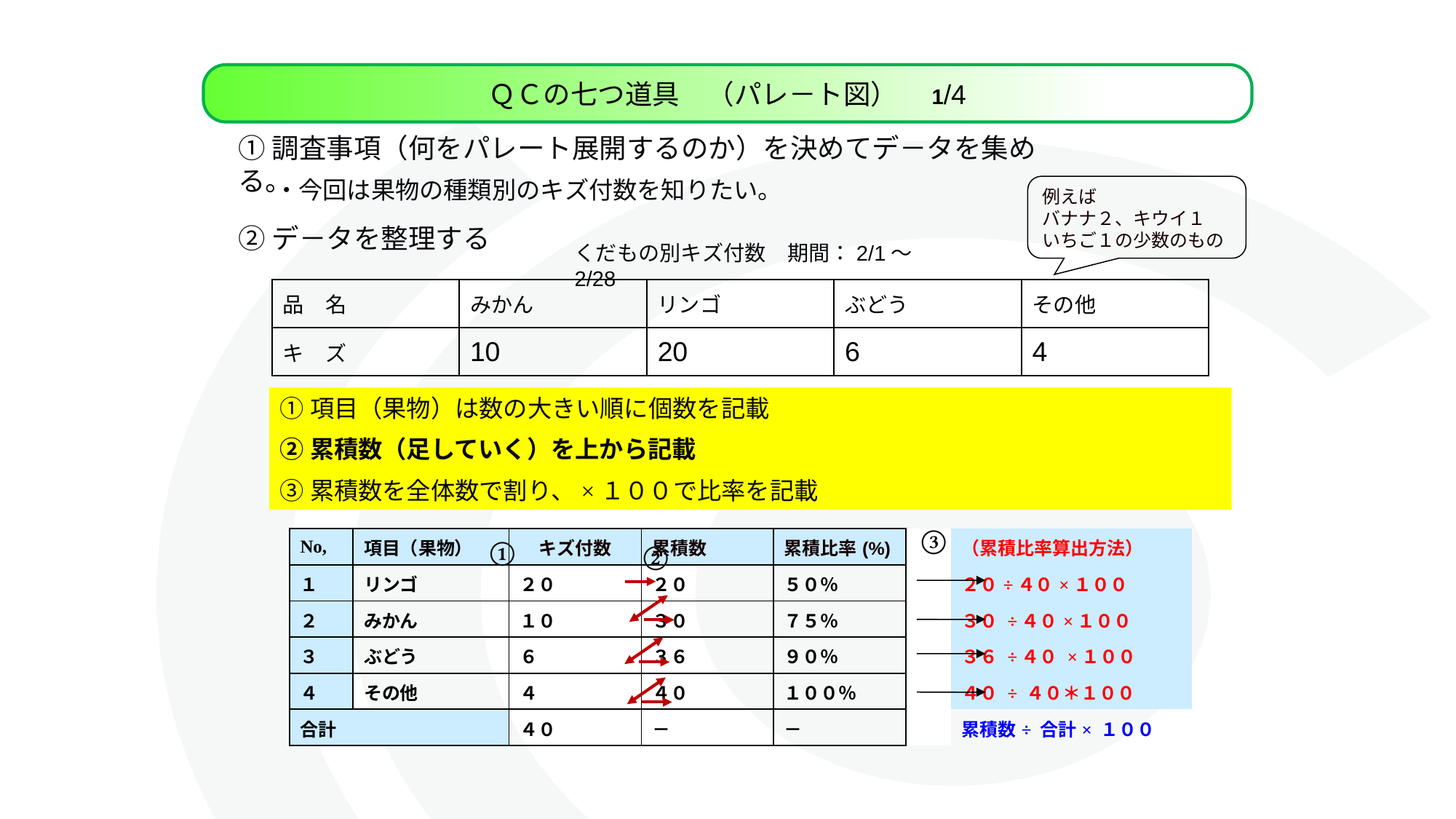

ＱＣの七つ道具　（パレ－ト図）　1/4
①調査事項（何をパレート展開するのか）を決めてデ－タを集める。
・今回は果物の種類別のキズ付数を知りたい。
例えば
バナナ２、キウイ１
いちご１の少数のもの
②デ－タを整理する
くだもの別キズ付数　期間：2/1～2/28
| 品　名 | みかん | リンゴ | ぶどう | その他 |
| --- | --- | --- | --- | --- |
| キ　ズ | 10 | 20 | 6 | 4 |
①項目（果物）は数の大きい順に個数を記載
②累積数（足していく）を上から記載
③累積数を全体数で割り、×１００で比率を記載
③
①
| No, | 項目（果物） | キズ付数 | 累積数 | 累積比率(%) |  | （累積比率算出方法） |
| --- | --- | --- | --- | --- | --- | --- |
| １ | リンゴ | ２０ | ２０ | ５０％ |  | ２０÷４０×１００ |
| ２ | みかん | １０ | ３０ | ７５％ |  | ３０ ÷４０×１００ |
| ３ | ぶどう | ６ | ３６ | ９０％ |  | ３６ ÷４０ ×１００ |
| ４ | その他 | ４ | ４０ | １００％ |  | ４０ ÷ ４０＊１００ |
| 合計 |  | ４０ | － | － |  | 累積数÷ 合計× １００ |
②

XXXX